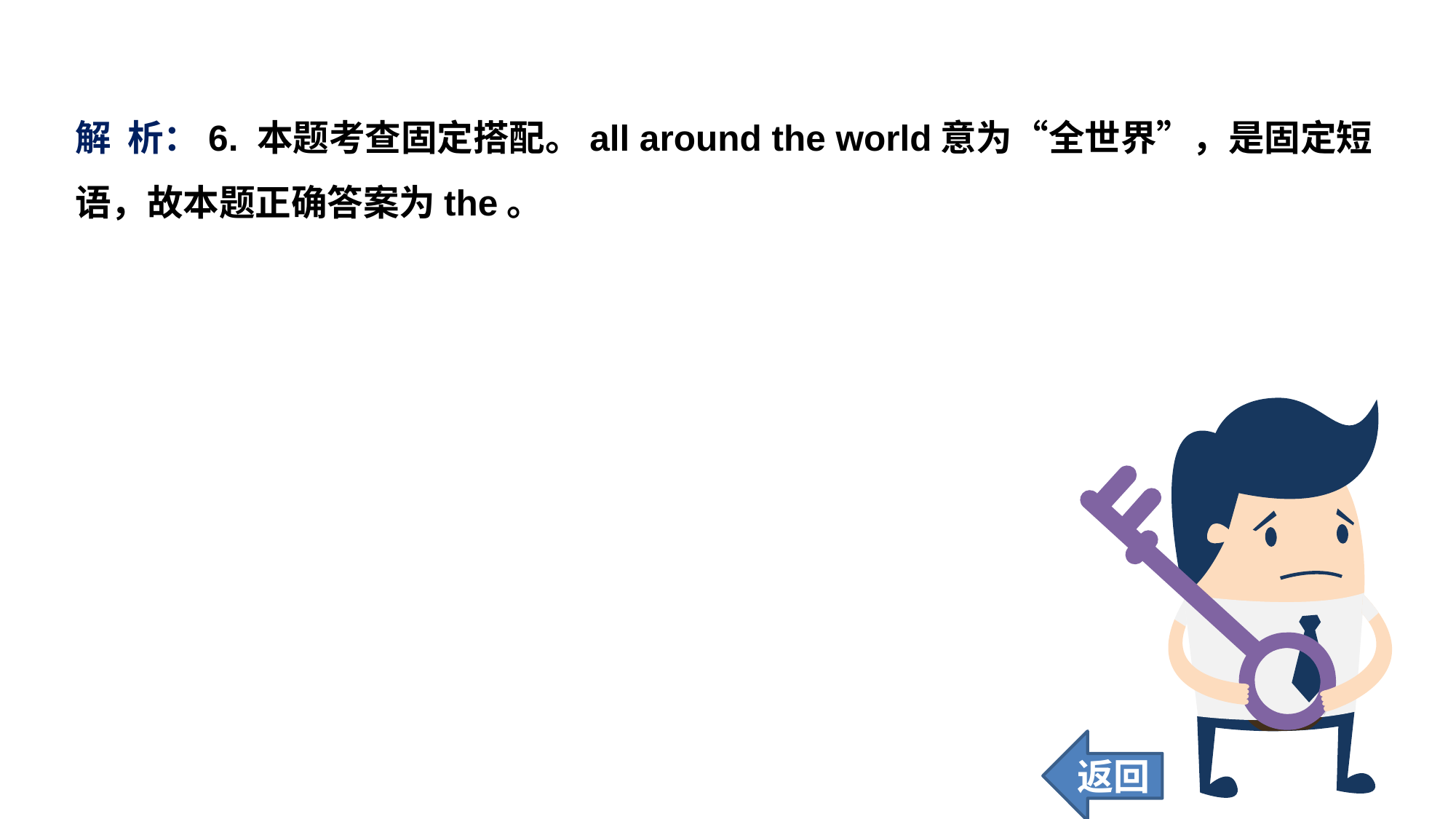

解  析：6. 本题考查固定搭配。all around the world意为“全世界”，是固定短语，故本题正确答案为the。

返回
95